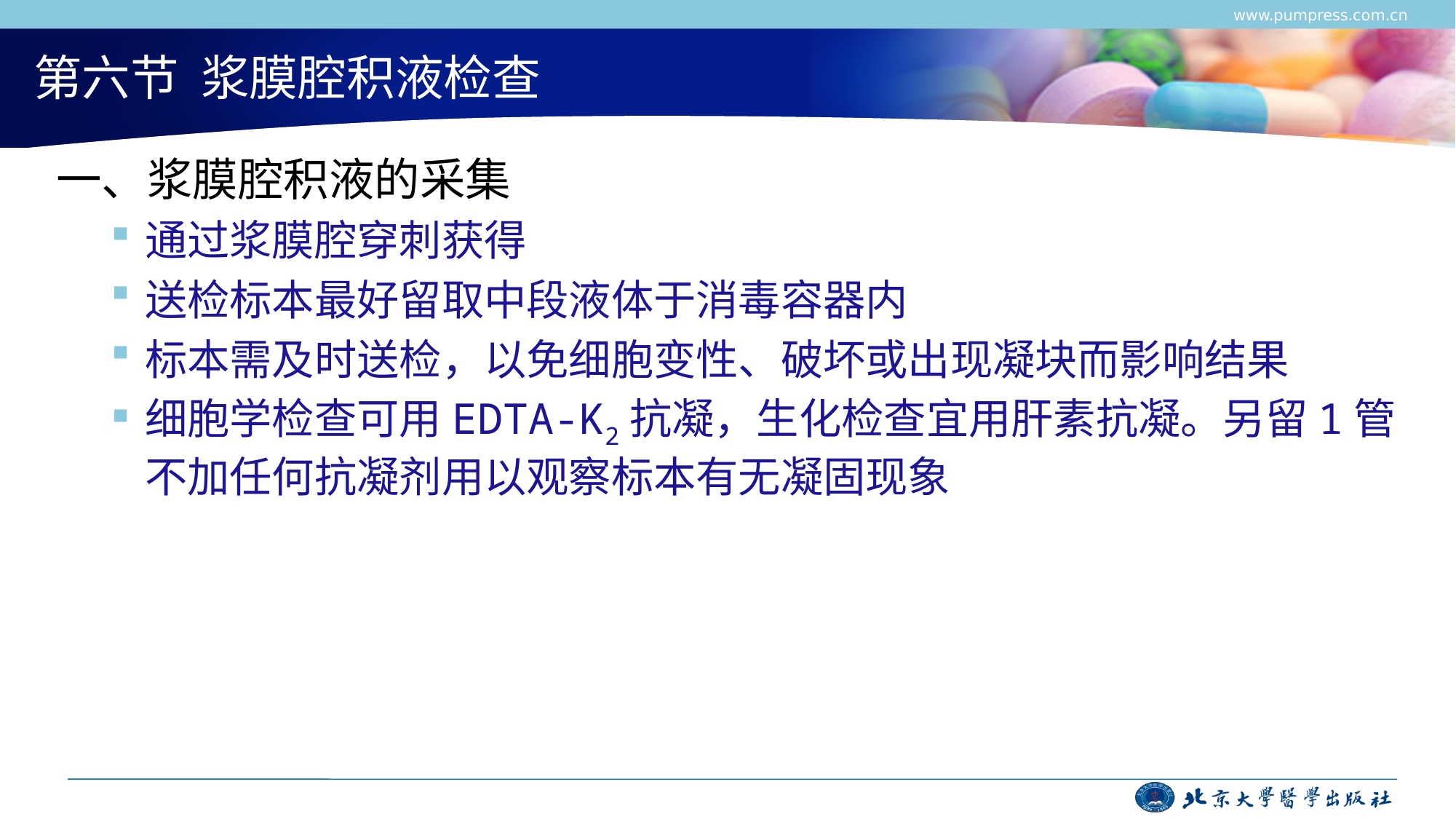

www.pumpress.com.cn
# 第六节  浆膜腔积液检查
一、浆膜腔积液的采集
通过浆膜腔穿刺获得
送检标本最好留取中段液体于消毒容器内
标本需及时送检，以免细胞变性、破坏或出现凝块而影响结果
细胞学检查可用EDTA-K2抗凝，生化检查宜用肝素抗凝。另留1管不加任何抗凝剂用以观察标本有无凝固现象